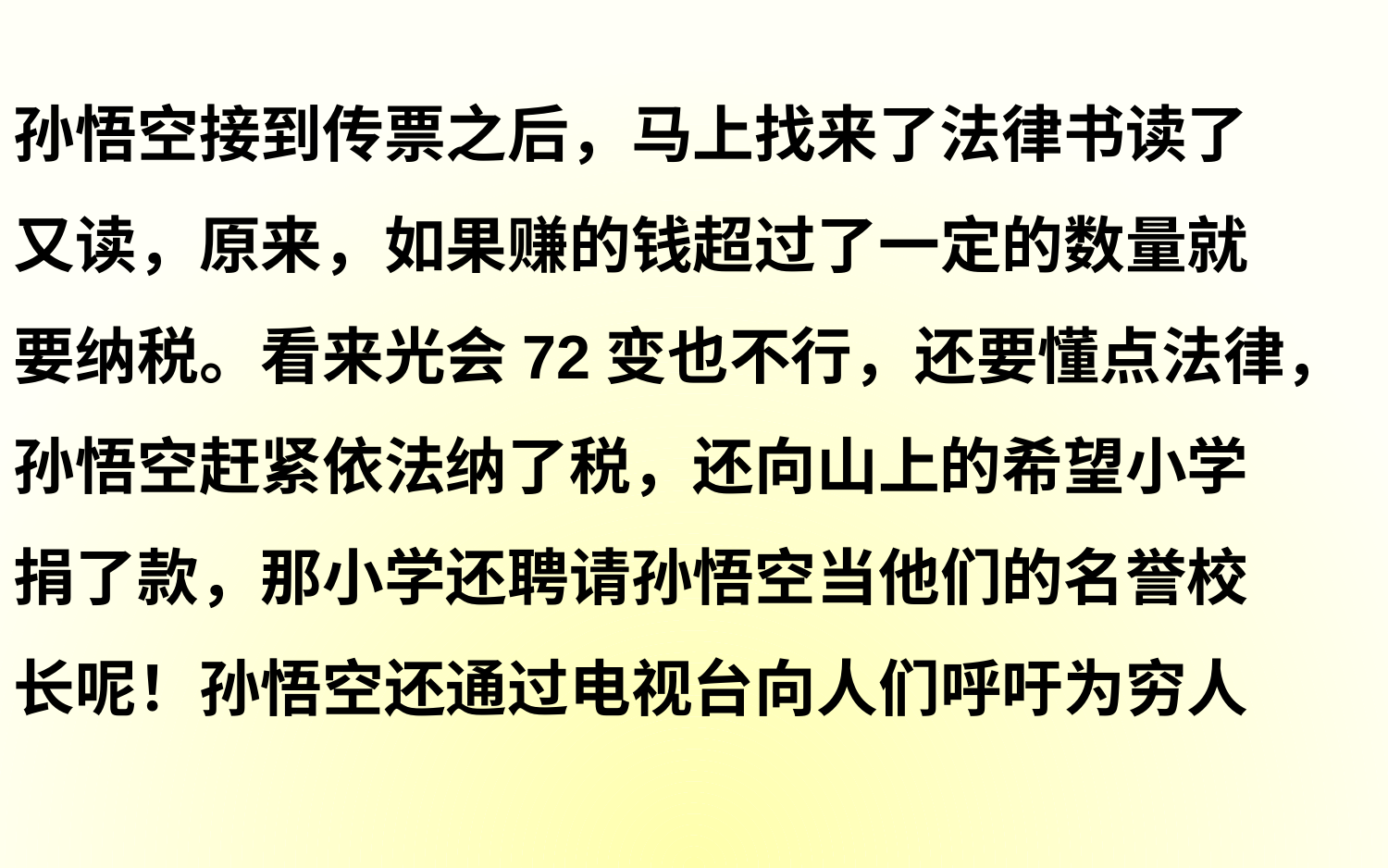

孙悟空接到传票之后，马上找来了法律书读了又读，原来，如果赚的钱超过了一定的数量就要纳税。看来光会72变也不行，还要懂点法律，孙悟空赶紧依法纳了税，还向山上的希望小学捐了款，那小学还聘请孙悟空当他们的名誉校长呢！孙悟空还通过电视台向人们呼吁为穷人